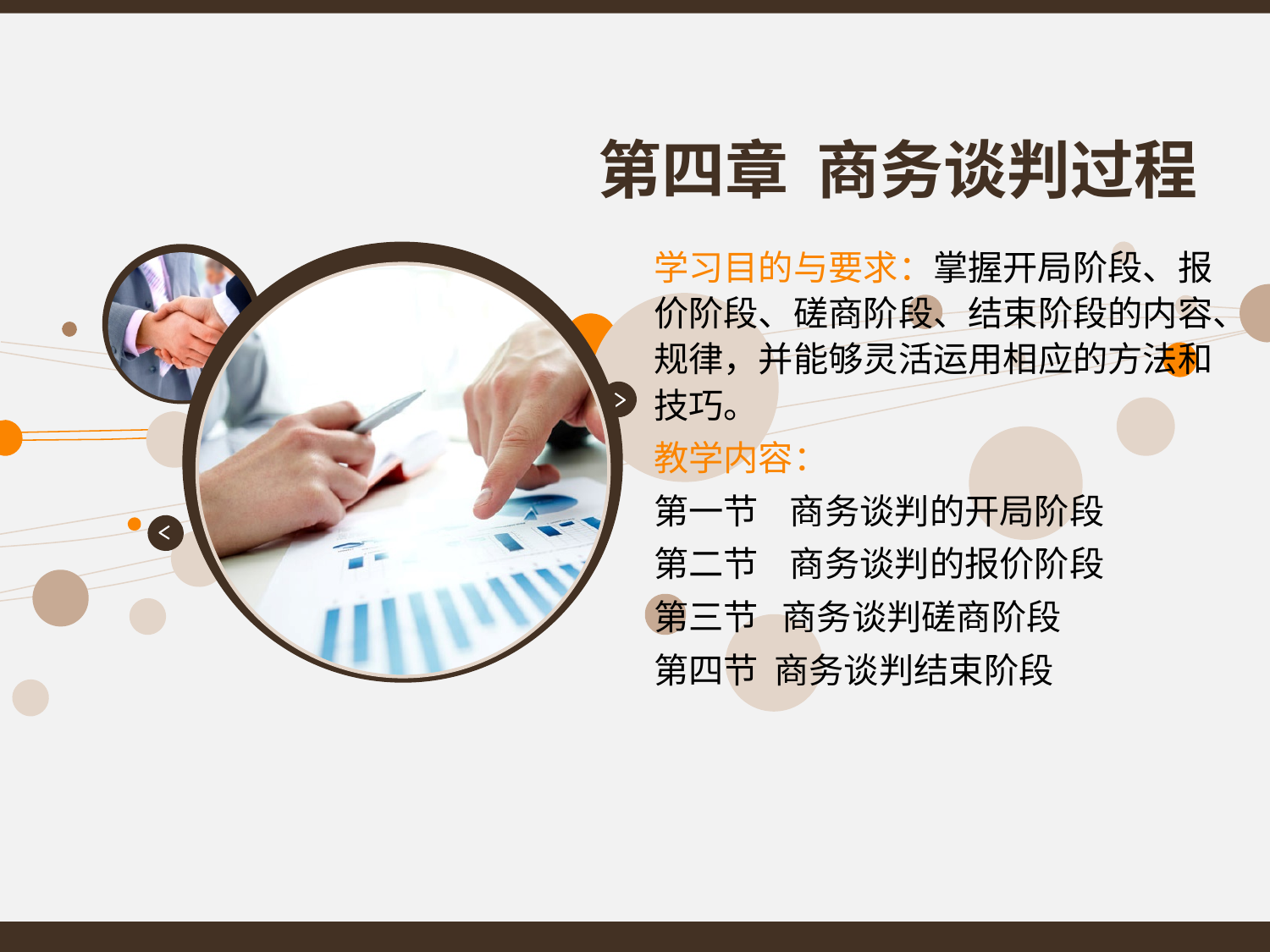

# 第四章  商务谈判过程
学习目的与要求：掌握开局阶段、报价阶段、磋商阶段、结束阶段的内容、规律，并能够灵活运用相应的方法和技巧。
教学内容：
第一节    商务谈判的开局阶段
第二节    商务谈判的报价阶段
第三节   商务谈判磋商阶段
第四节  商务谈判结束阶段